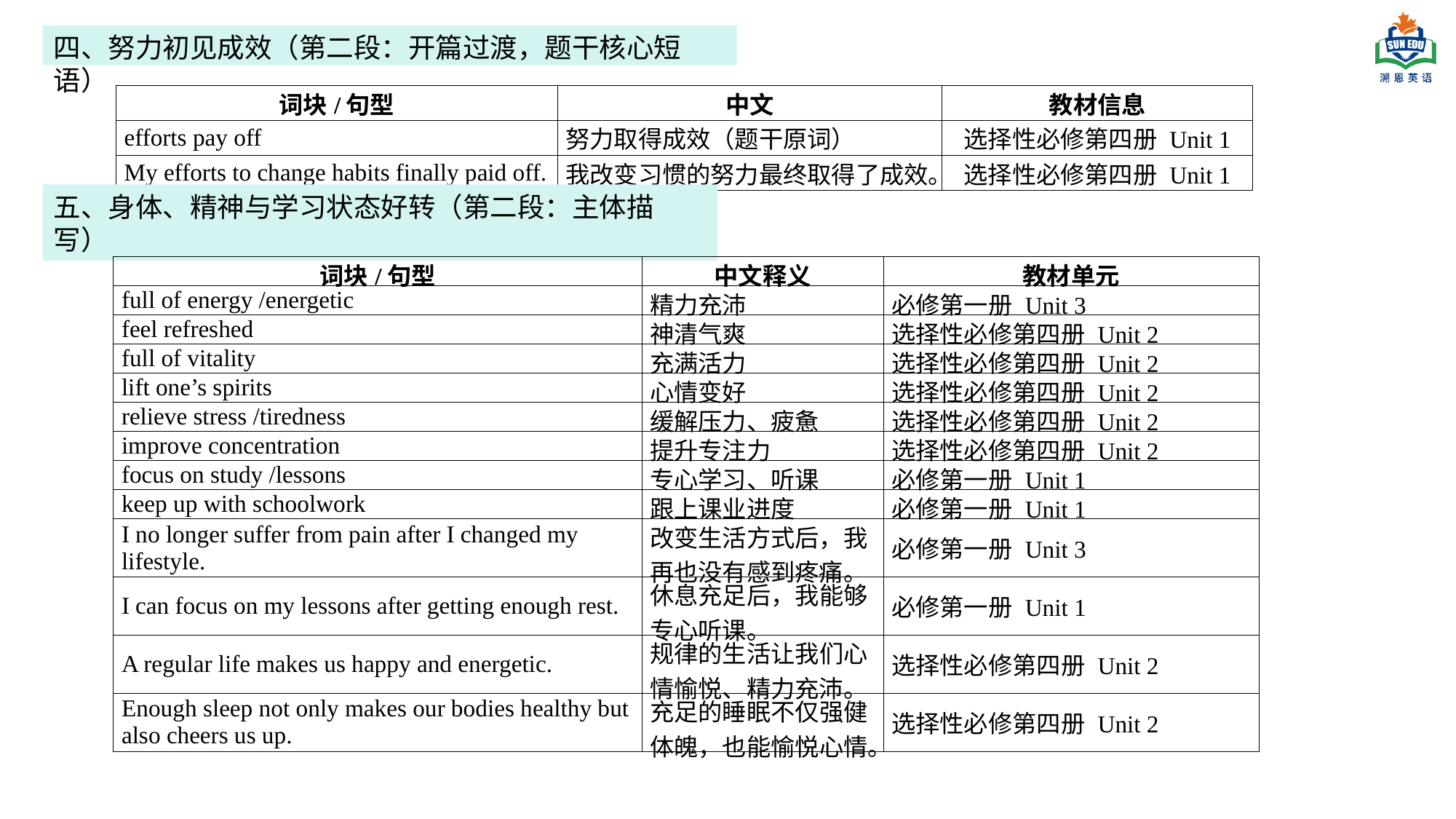

四、努力初见成效（第二段：开篇过渡，题干核心短语）

| 词块/句型 | 中文 | 教材信息 |
| --- | --- | --- |
| efforts pay off | 努力取得成效（题干原词） | 选择性必修第四册 Unit 1 |
| My efforts to change habits finally paid off. | 我改变习惯的努力最终取得了成效。 | 选择性必修第四册 Unit 1 |
五、身体、精神与学习状态好转（第二段：主体描写）
| 词块/句型 | 中文释义 | 教材单元 |
| --- | --- | --- |
| full of energy /energetic | 精力充沛 | 必修第一册 Unit 3 |
| feel refreshed | 神清气爽 | 选择性必修第四册 Unit 2 |
| full of vitality | 充满活力 | 选择性必修第四册 Unit 2 |
| lift one’s spirits | 心情变好 | 选择性必修第四册 Unit 2 |
| relieve stress /tiredness | 缓解压力、疲惫 | 选择性必修第四册 Unit 2 |
| improve concentration | 提升专注力 | 选择性必修第四册 Unit 2 |
| focus on study /lessons | 专心学习、听课 | 必修第一册 Unit 1 |
| keep up with schoolwork | 跟上课业进度 | 必修第一册 Unit 1 |
| I no longer suffer from pain after I changed my lifestyle. | 改变生活方式后，我再也没有感到疼痛。 | 必修第一册 Unit 3 |
| I can focus on my lessons after getting enough rest. | 休息充足后，我能够专心听课。 | 必修第一册 Unit 1 |
| A regular life makes us happy and energetic. | 规律的生活让我们心情愉悦、精力充沛。 | 选择性必修第四册 Unit 2 |
| Enough sleep not only makes our bodies healthy but also cheers us up. | 充足的睡眠不仅强健体魄，也能愉悦心情。 | 选择性必修第四册 Unit 2 |